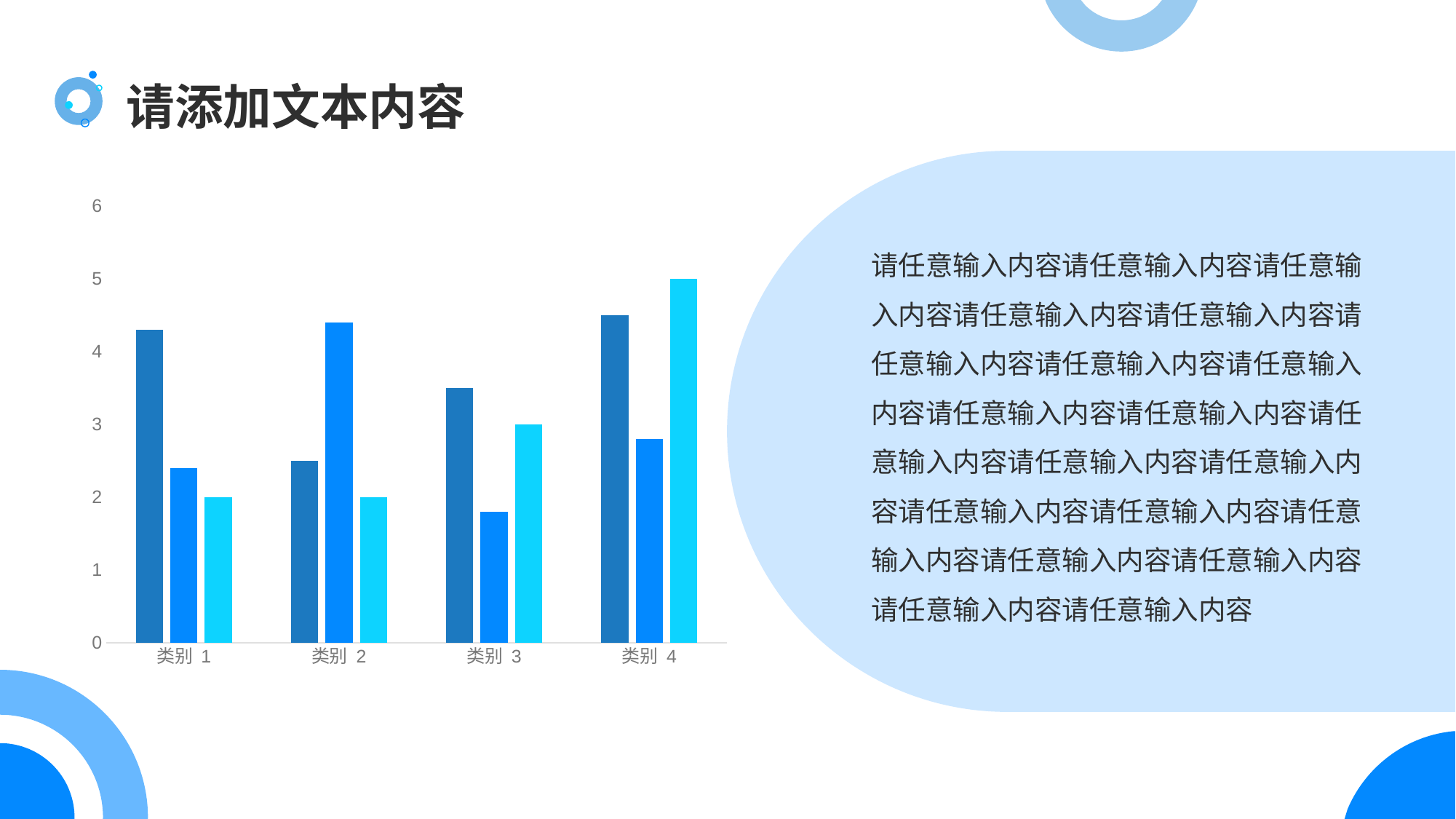

请添加文本内容

### Chart

| Category | 系列 1 | 系列 2 | 系列 3 |
|---|---|---|---|
| 类别 1 | 4.3 | 2.4 | 2.0 |
| 类别 2 | 2.5 | 4.4 | 2.0 |
| 类别 3 | 3.5 | 1.8 | 3.0 |
| 类别 4 | 4.5 | 2.8 | 5.0 |
请任意输入内容请任意输入内容请任意输入内容请任意输入内容请任意输入内容请任意输入内容请任意输入内容请任意输入内容请任意输入内容请任意输入内容请任意输入内容请任意输入内容请任意输入内容请任意输入内容请任意输入内容请任意输入内容请任意输入内容请任意输入内容请任意输入内容请任意输入内容